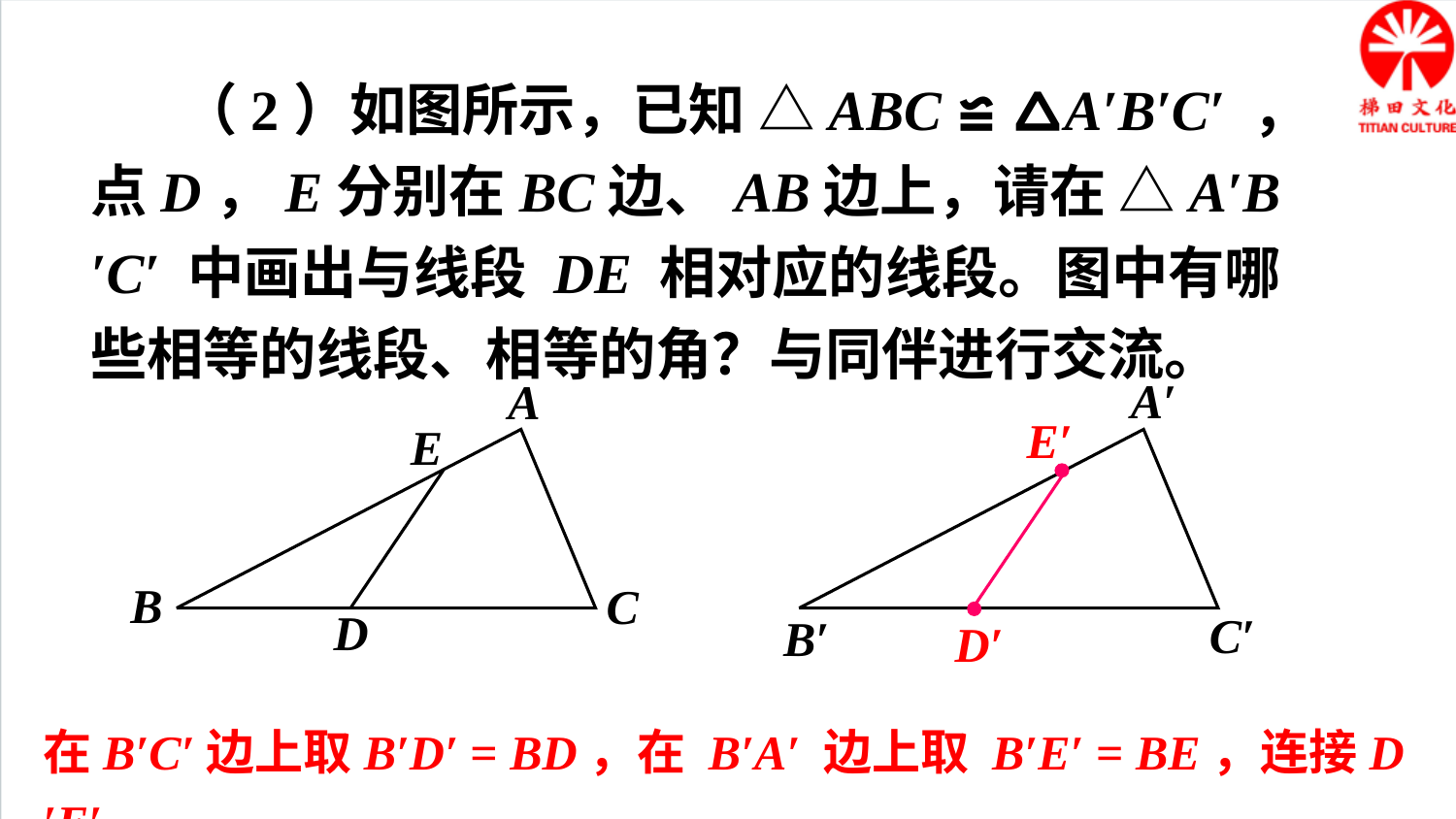

（2）如图所示，已知 △ABC ≌ △A′B′C′ ，点D，E分别在BC边、AB边上，请在 △A′B′C′ 中画出与线段 DE 相对应的线段。图中有哪些相等的线段、相等的角？与同伴进行交流。
A′

C′
B′
A
E

B
C
E′

D

D′
在B′C′边上取B′D′ = BD，在 B′A′ 边上取 B′E′ = BE，连接D′E′。